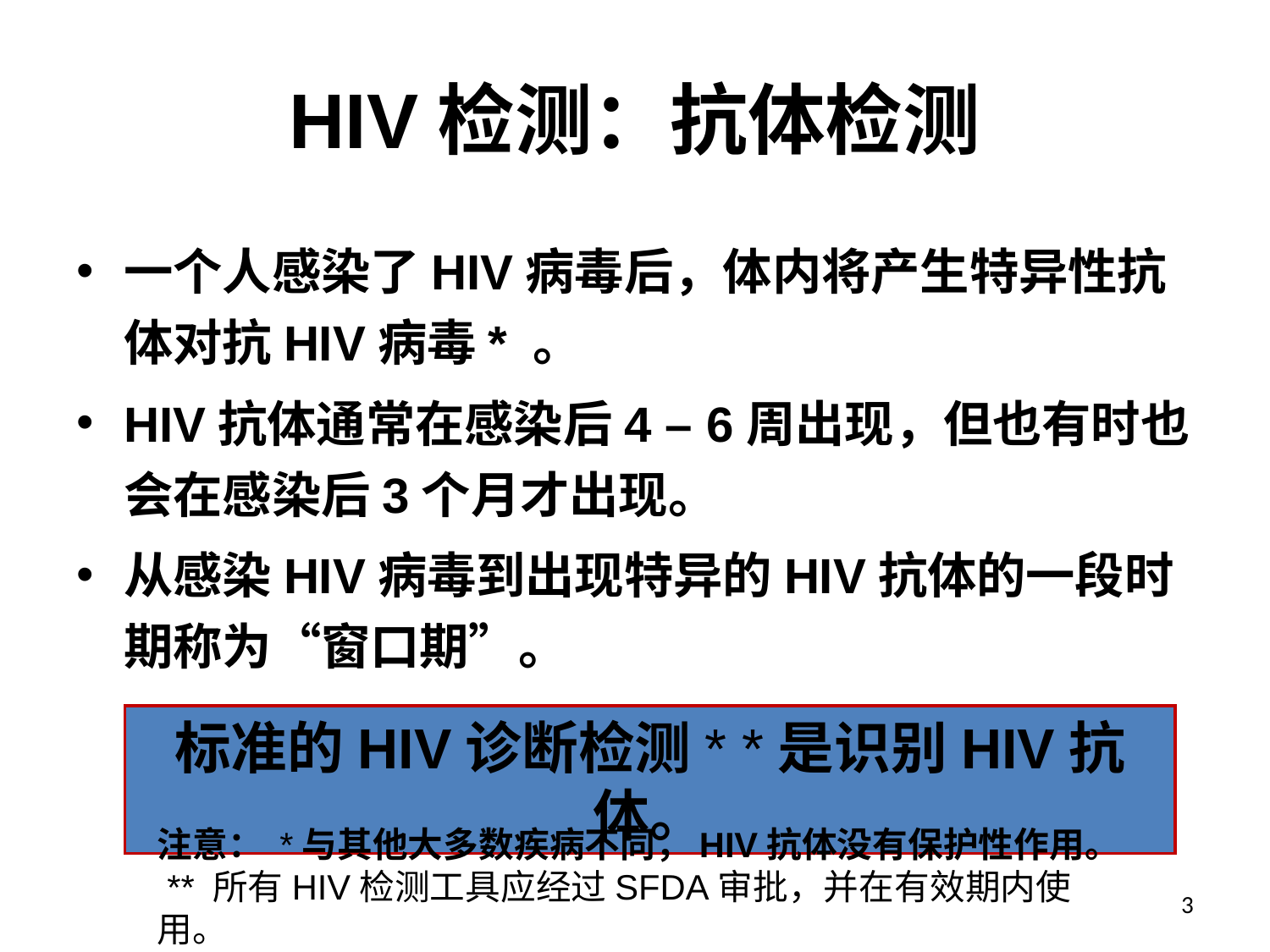

# HIV检测：抗体检测
一个人感染了HIV病毒后，体内将产生特异性抗体对抗HIV病毒* 。
HIV抗体通常在感染后4 – 6周出现，但也有时也会在感染后3个月才出现。
从感染HIV病毒到出现特异的HIV抗体的一段时期称为“窗口期”。
标准的HIV诊断检测* *是识别HIV抗体。
注意： *与其他大多数疾病不同，HIV抗体没有保护性作用。
 ** 所有HIV检测工具应经过SFDA审批，并在有效期内使用。
3